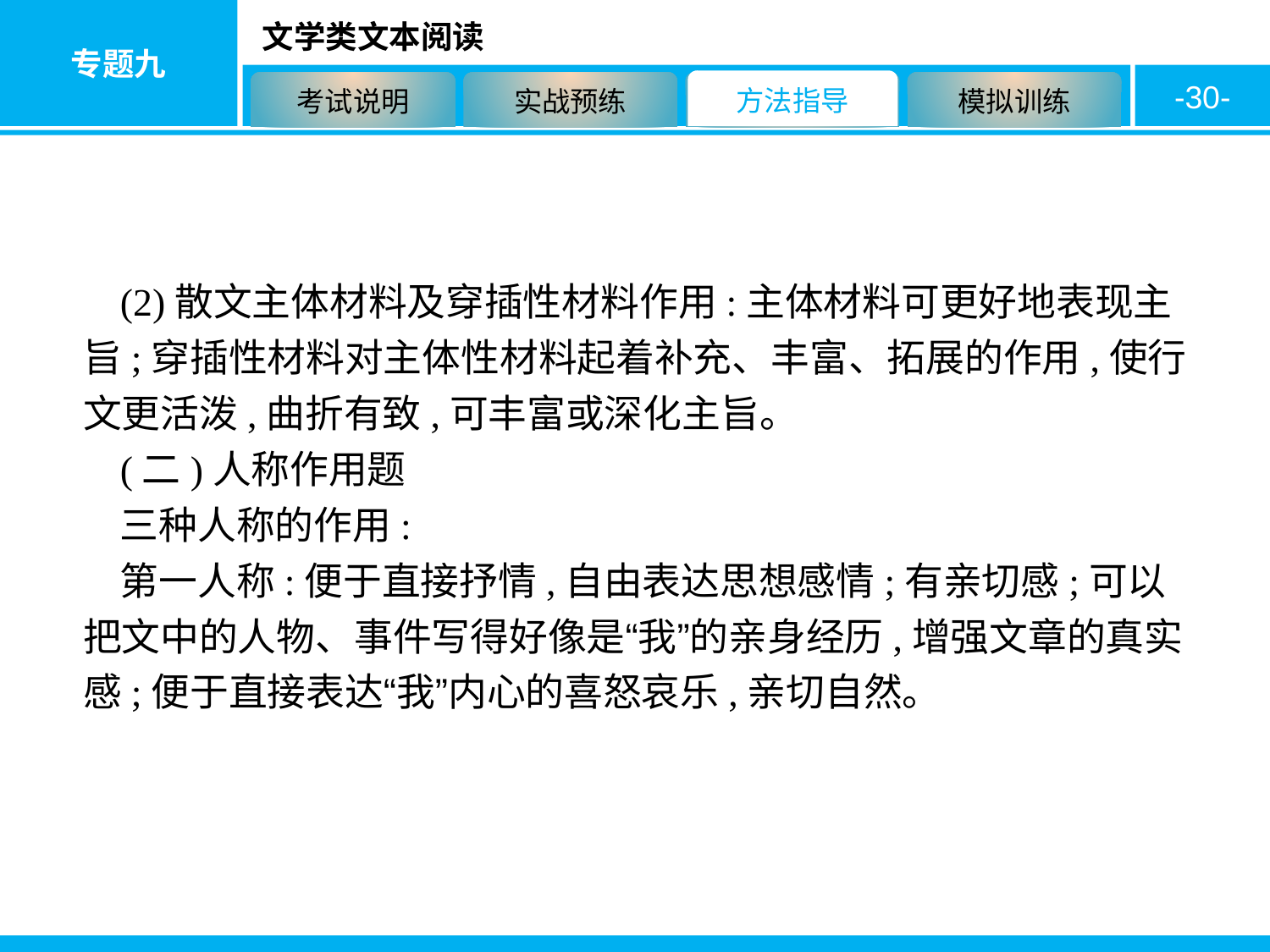

-30-
(2)散文主体材料及穿插性材料作用:主体材料可更好地表现主旨;穿插性材料对主体性材料起着补充、丰富、拓展的作用,使行文更活泼,曲折有致,可丰富或深化主旨。
(二)人称作用题
三种人称的作用:
第一人称:便于直接抒情,自由表达思想感情;有亲切感;可以把文中的人物、事件写得好像是“我”的亲身经历,增强文章的真实感;便于直接表达“我”内心的喜怒哀乐,亲切自然。